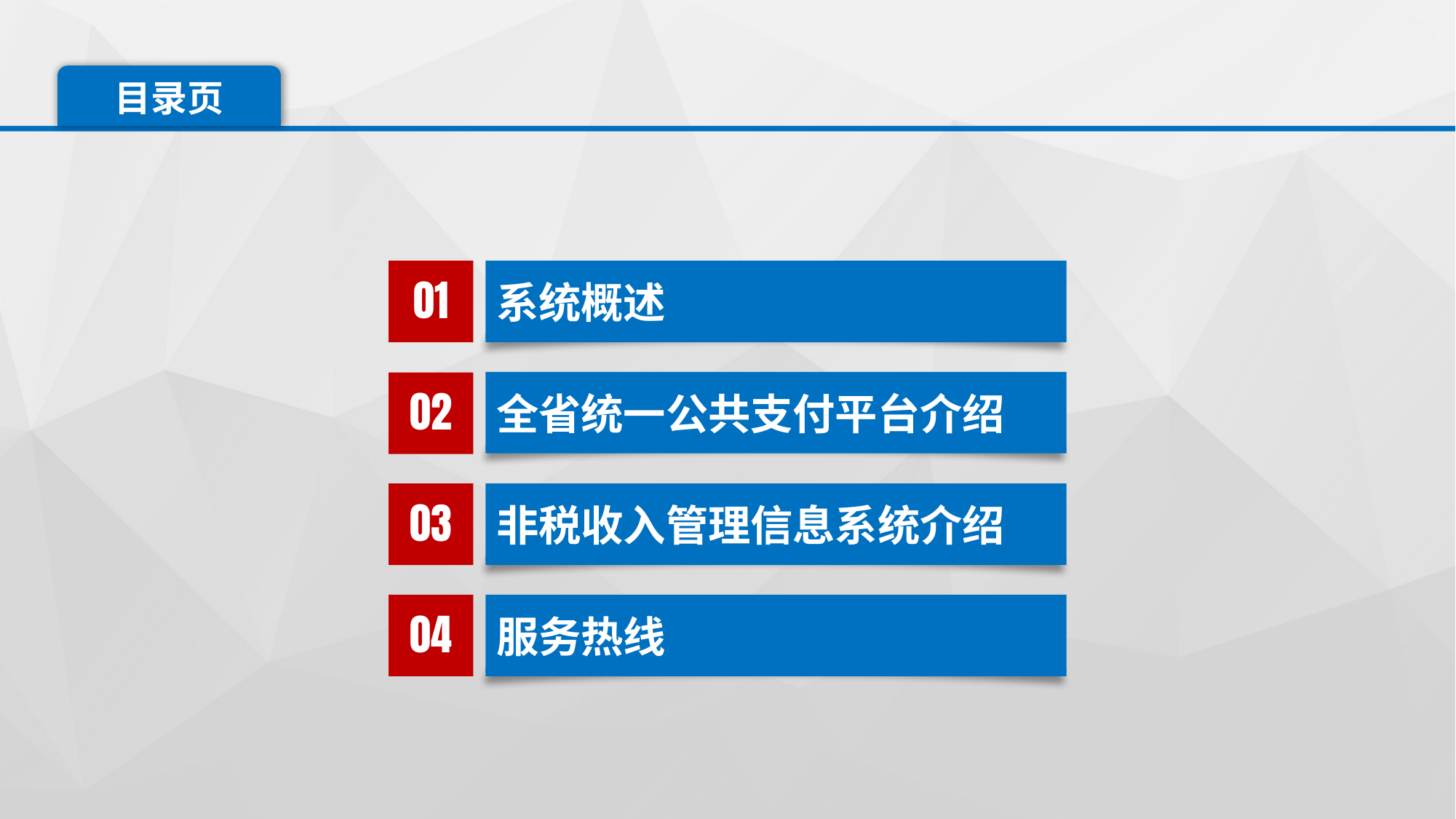

目录页

01
系统概述

全省统一公共支付平台介绍
02
03

非税收入管理信息系统介绍
04

服务热线